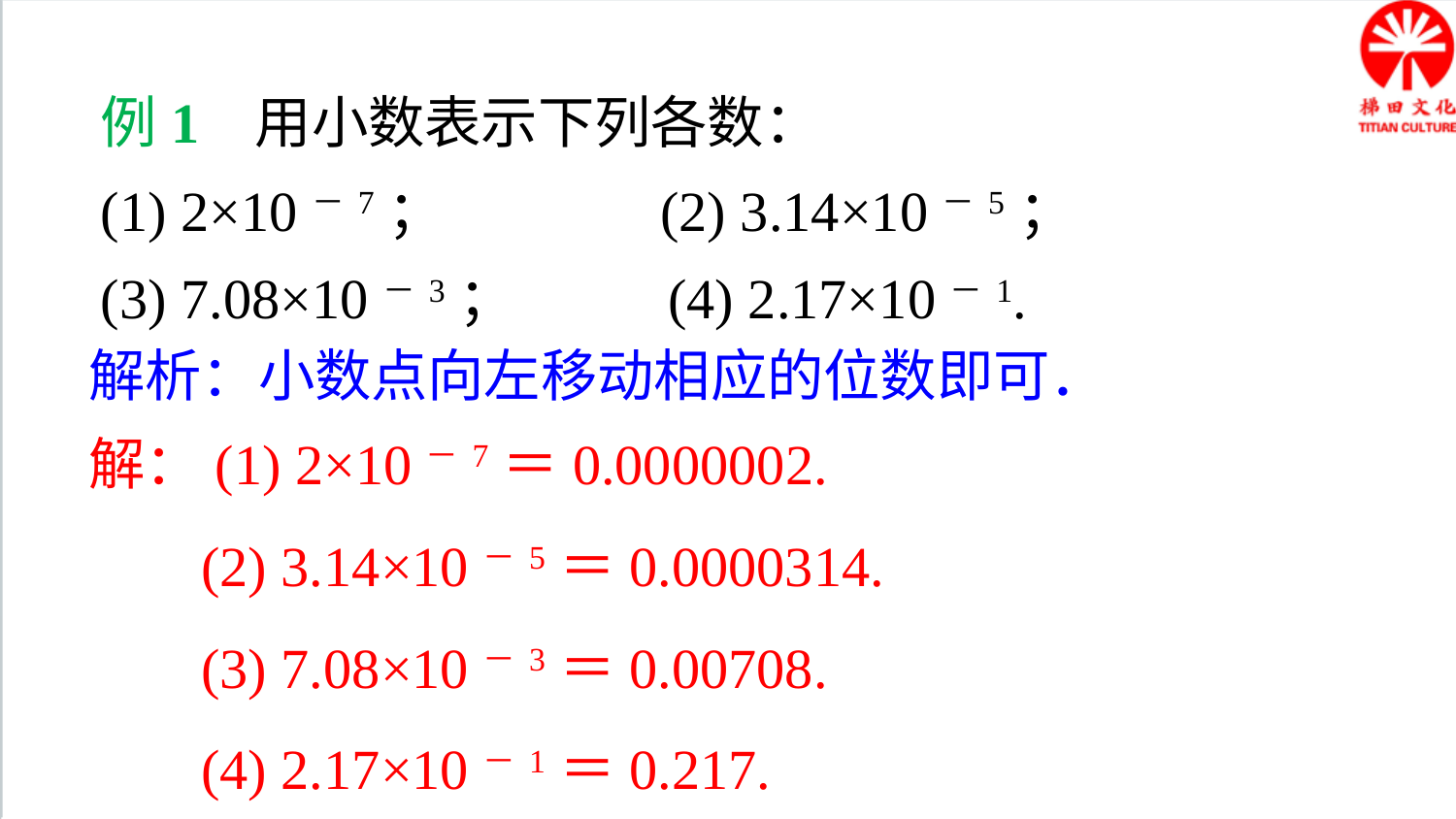

典例精析
例1   用小数表示下列各数：
(1) 2×10－7；                (2) 3.14×10－5；
(3) 7.08×10－3；           (4) 2.17×10－1.
解析：小数点向左移动相应的位数即可．
解：(1) 2×10－7＝0.0000002.
        (2) 3.14×10－5＝0.0000314.
        (3) 7.08×10－3＝0.00708.
        (4) 2.17×10－1＝0.217.